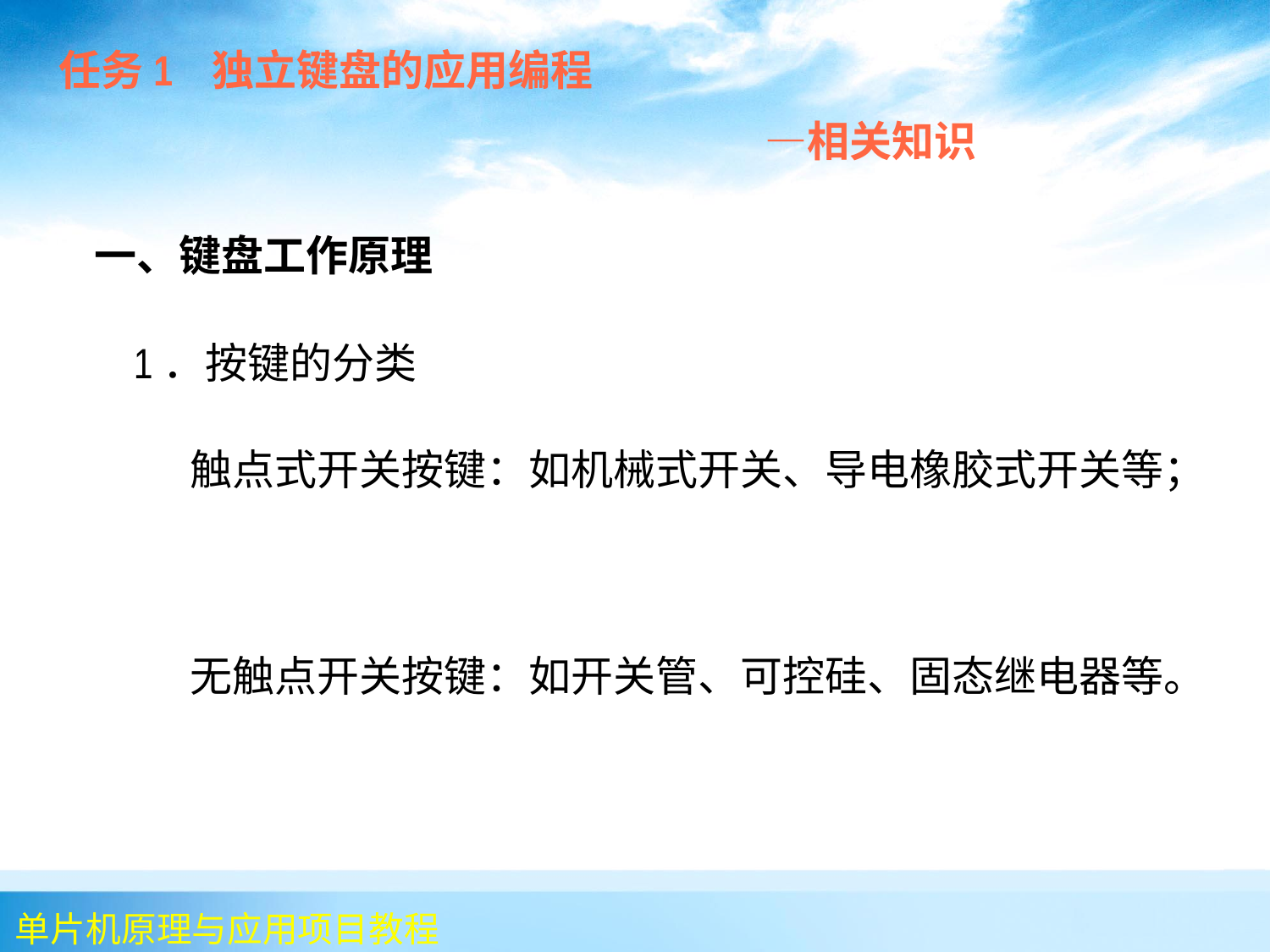

任务1   独立键盘的应用编程
                                                                 —相关知识
   一、键盘工作原理
        1．按键的分类
             触点式开关按键：如机械式开关、导电橡胶式开关等；
             无触点开关按键：如开关管、可控硅、固态继电器等。